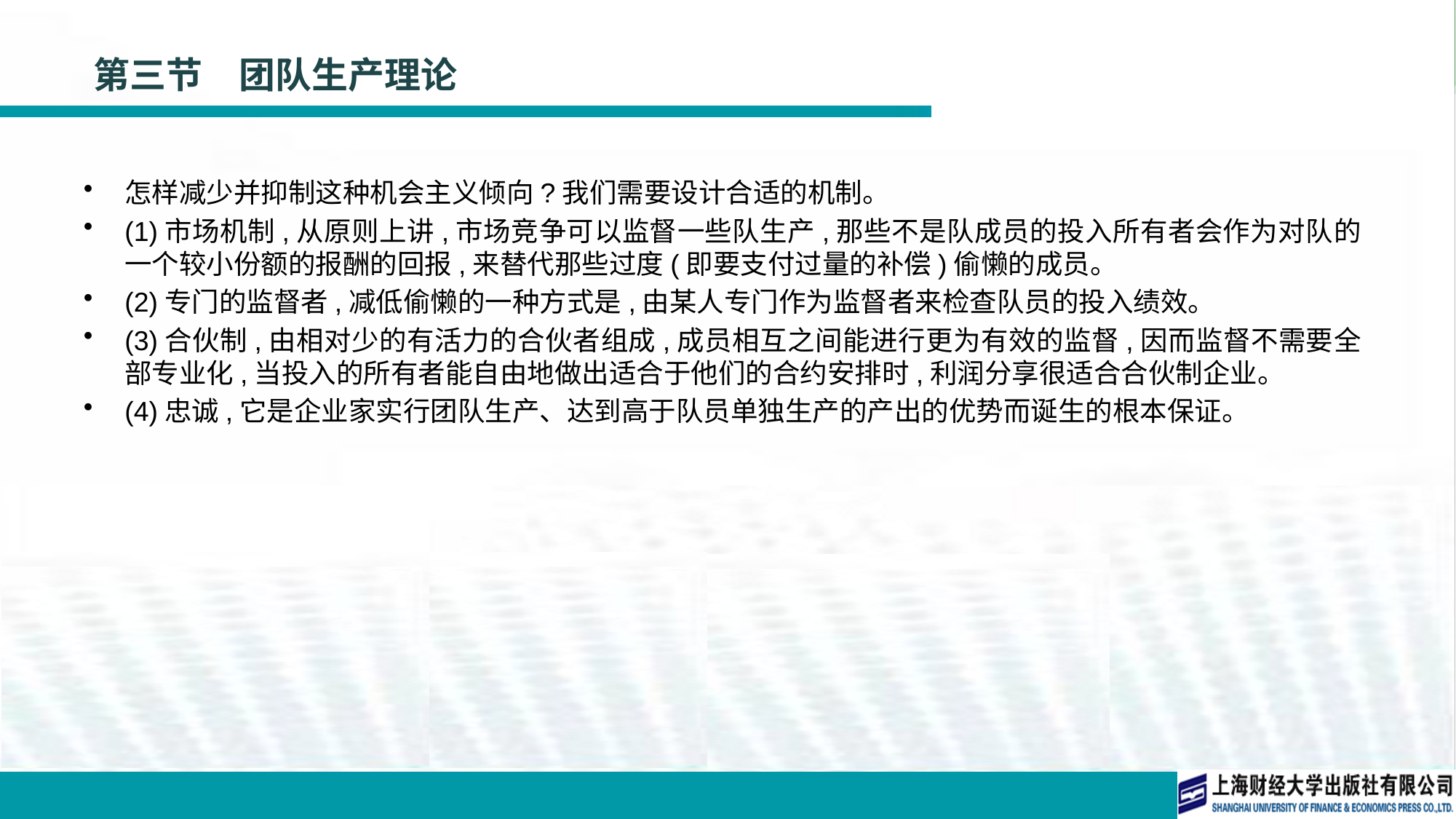

# 第三节　团队生产理论
怎样减少并抑制这种机会主义倾向?我们需要设计合适的机制。
(1)市场机制,从原则上讲,市场竞争可以监督一些队生产,那些不是队成员的投入所有者会作为对队的一个较小份额的报酬的回报,来替代那些过度(即要支付过量的补偿)偷懒的成员。
(2)专门的监督者,减低偷懒的一种方式是,由某人专门作为监督者来检查队员的投入绩效。
(3)合伙制,由相对少的有活力的合伙者组成,成员相互之间能进行更为有效的监督,因而监督不需要全部专业化,当投入的所有者能自由地做出适合于他们的合约安排时,利润分享很适合合伙制企业。
(4)忠诚,它是企业家实行团队生产、达到高于队员单独生产的产出的优势而诞生的根本保证。